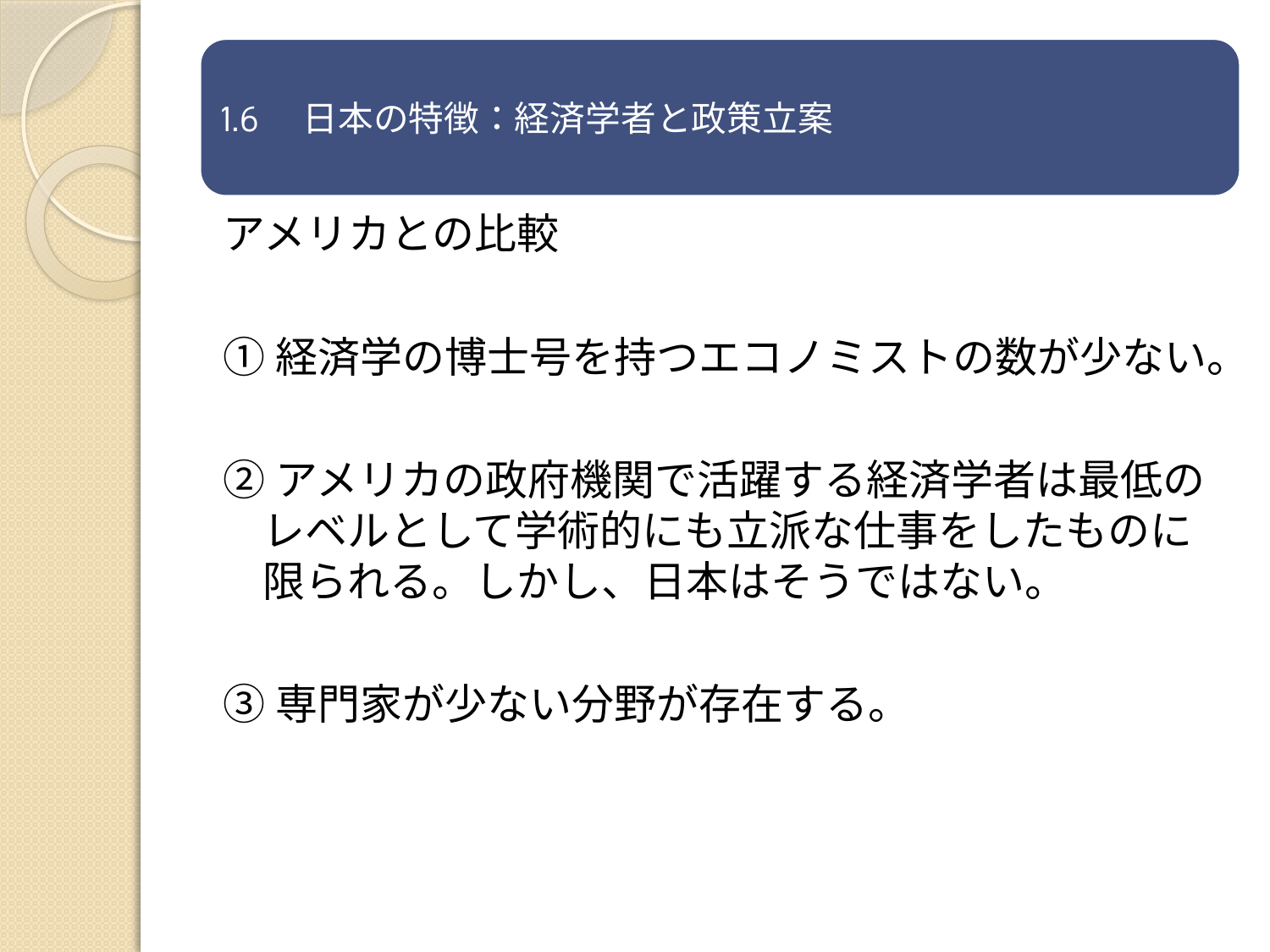

1.6　日本の特徴：経済学者と政策立案
アメリカとの比較

①経済学の博士号を持つエコノミストの数が少ない。

②アメリカの政府機関で活躍する経済学者は最低のレベルとして学術的にも立派な仕事をしたものに限られる。しかし、日本はそうではない。

③専門家が少ない分野が存在する。